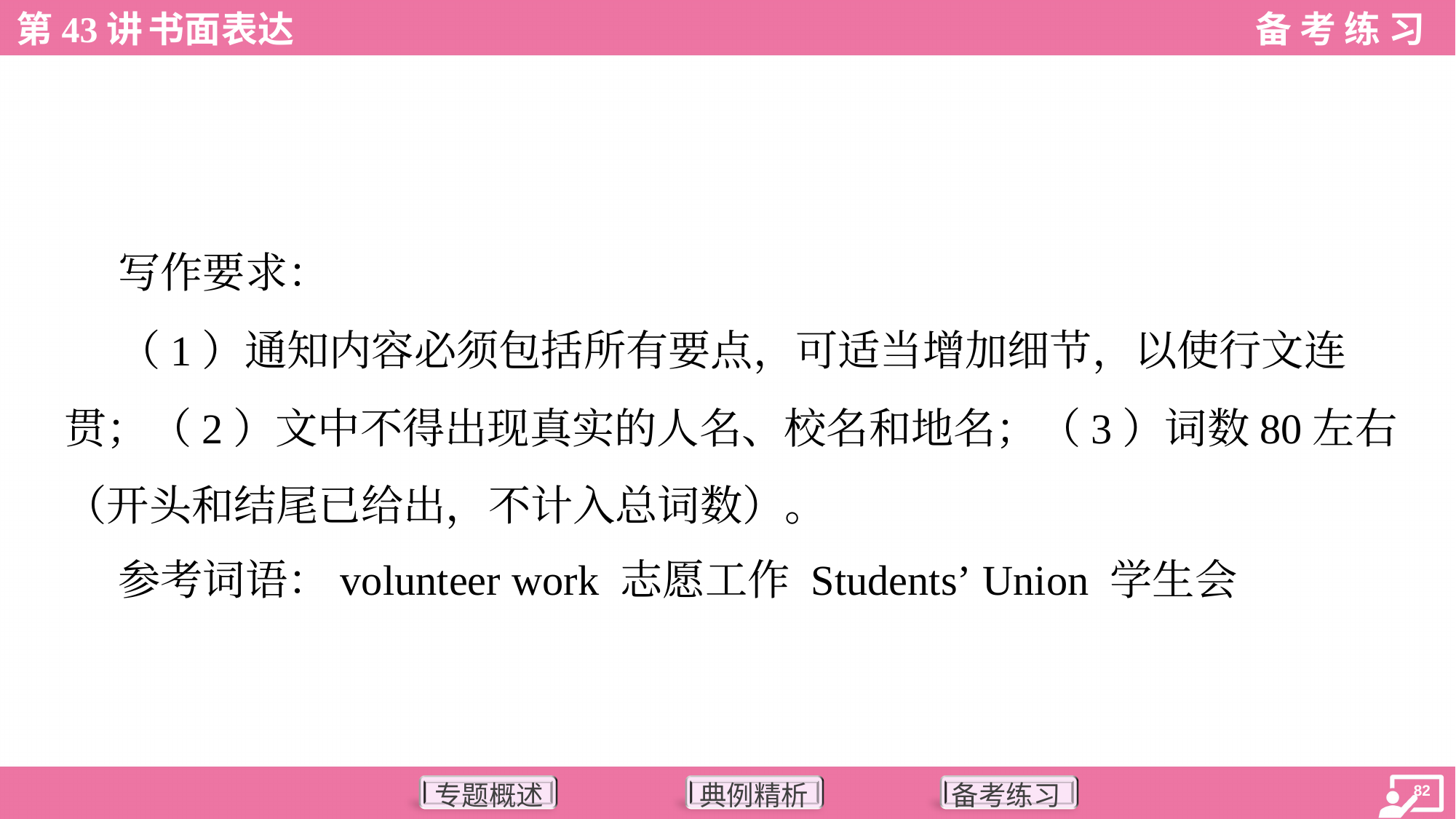

写作要求：
    （1）通知内容必须包括所有要点，可适当增加细节，以使行文连
贯；（2）文中不得出现真实的人名、校名和地名；（3）词数80左右
（开头和结尾已给出，不计入总词数）。
    参考词语：volunteer work 志愿工作 Students’ Union 学生会